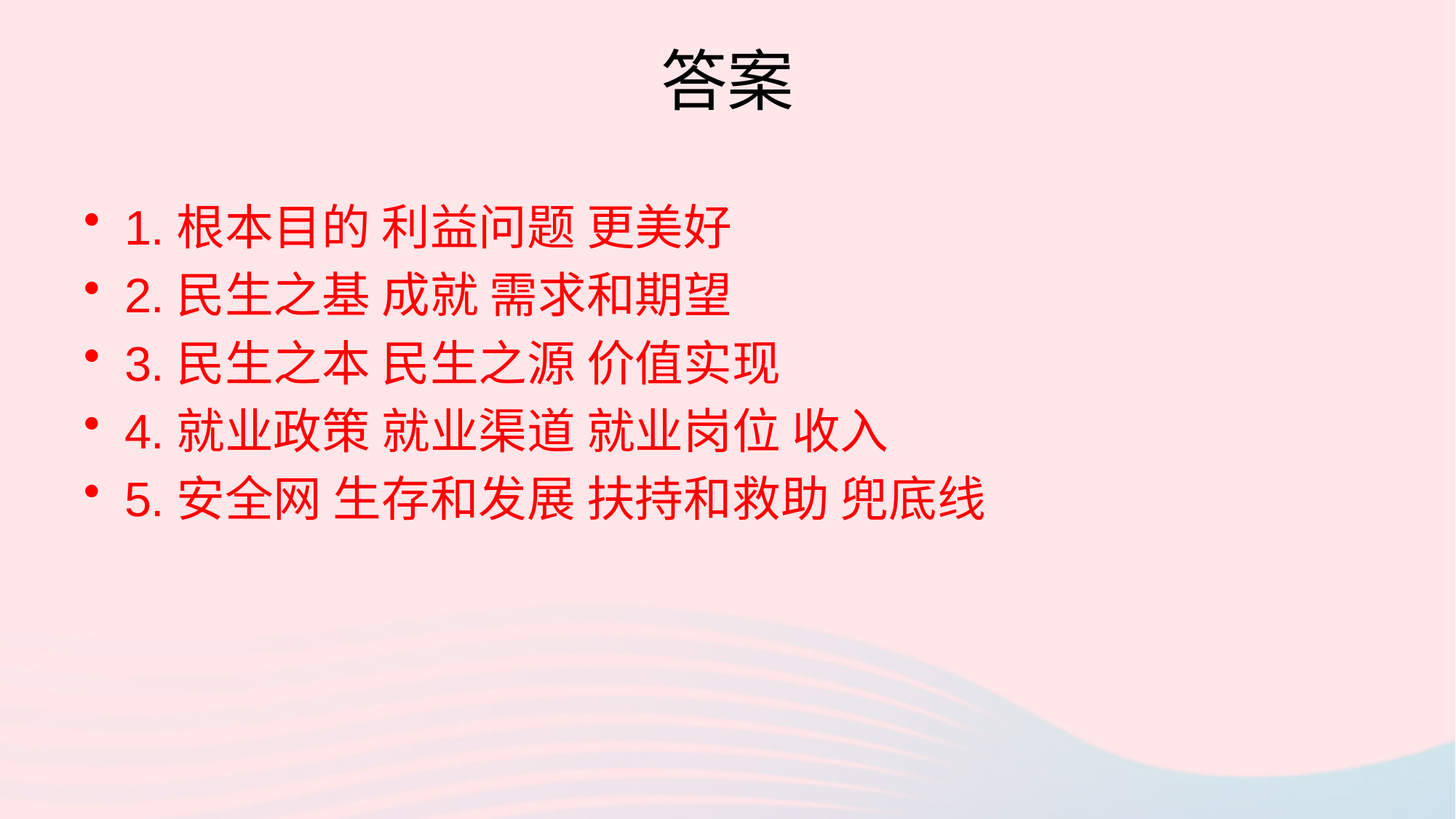

# 答案
1.根本目的 利益问题 更美好
2.民生之基 成就 需求和期望
3.民生之本 民生之源 价值实现
4.就业政策 就业渠道 就业岗位 收入
5.安全网 生存和发展 扶持和救助 兜底线